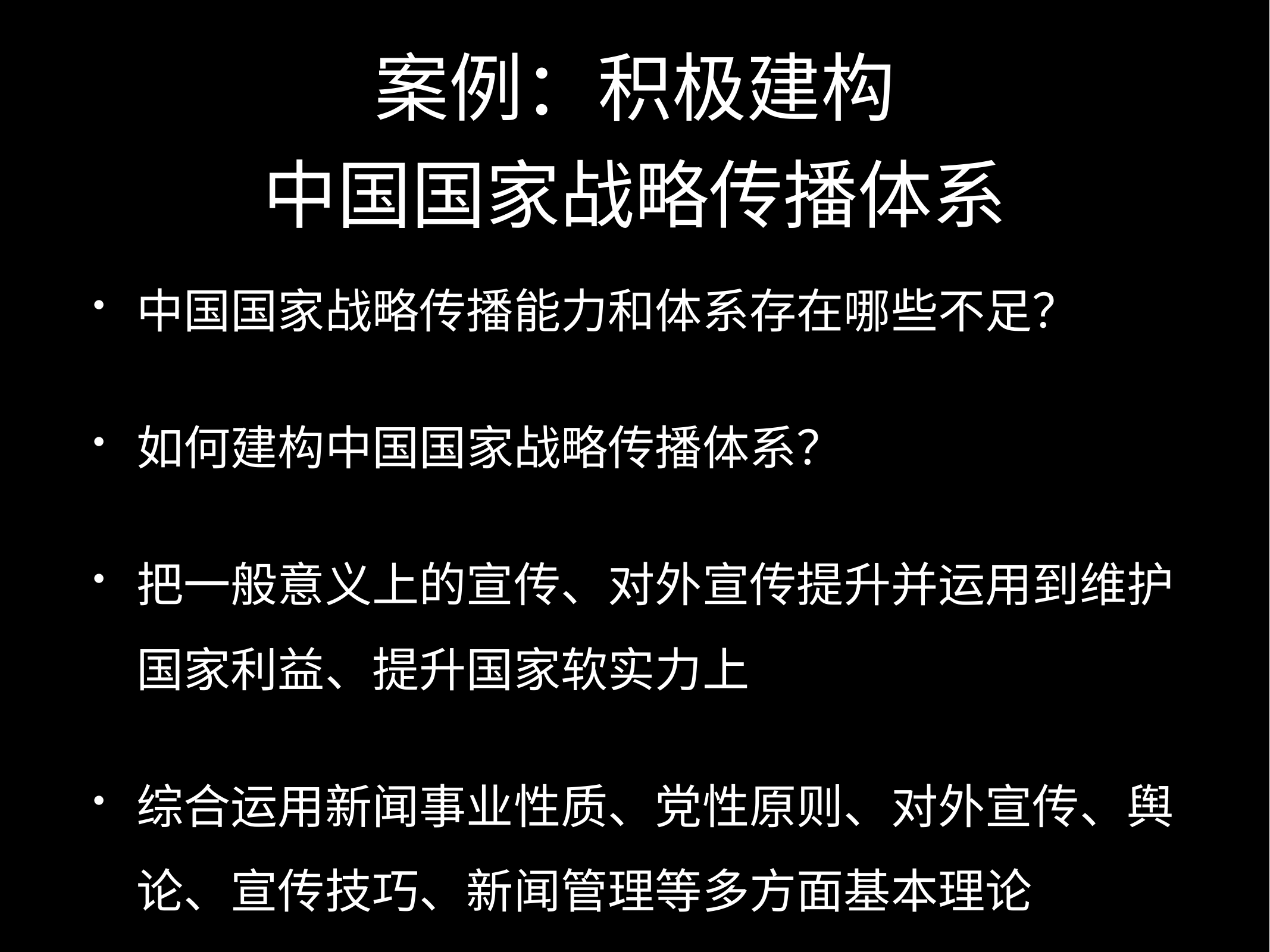

# 案例：积极建构
中国国家战略传播体系
中国国家战略传播能力和体系存在哪些不足？
如何建构中国国家战略传播体系？
把一般意义上的宣传、对外宣传提升并运用到维护国家利益、提升国家软实力上
综合运用新闻事业性质、党性原则、对外宣传、舆论、宣传技巧、新闻管理等多方面基本理论